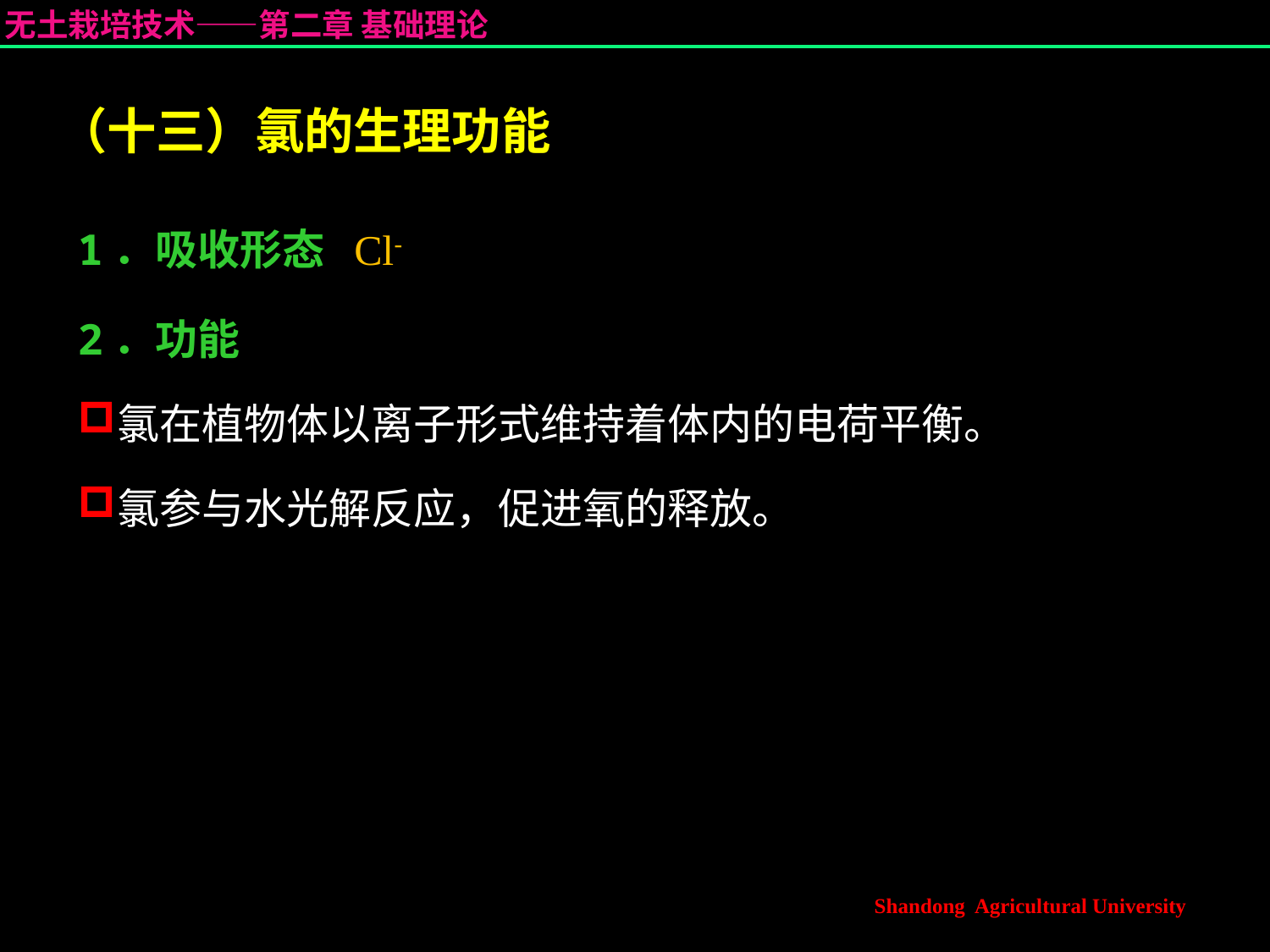

# （十三）氯的生理功能
1．吸收形态  Cl-
2．功能
氯在植物体以离子形式维持着体内的电荷平衡。
氯参与水光解反应，促进氧的释放。